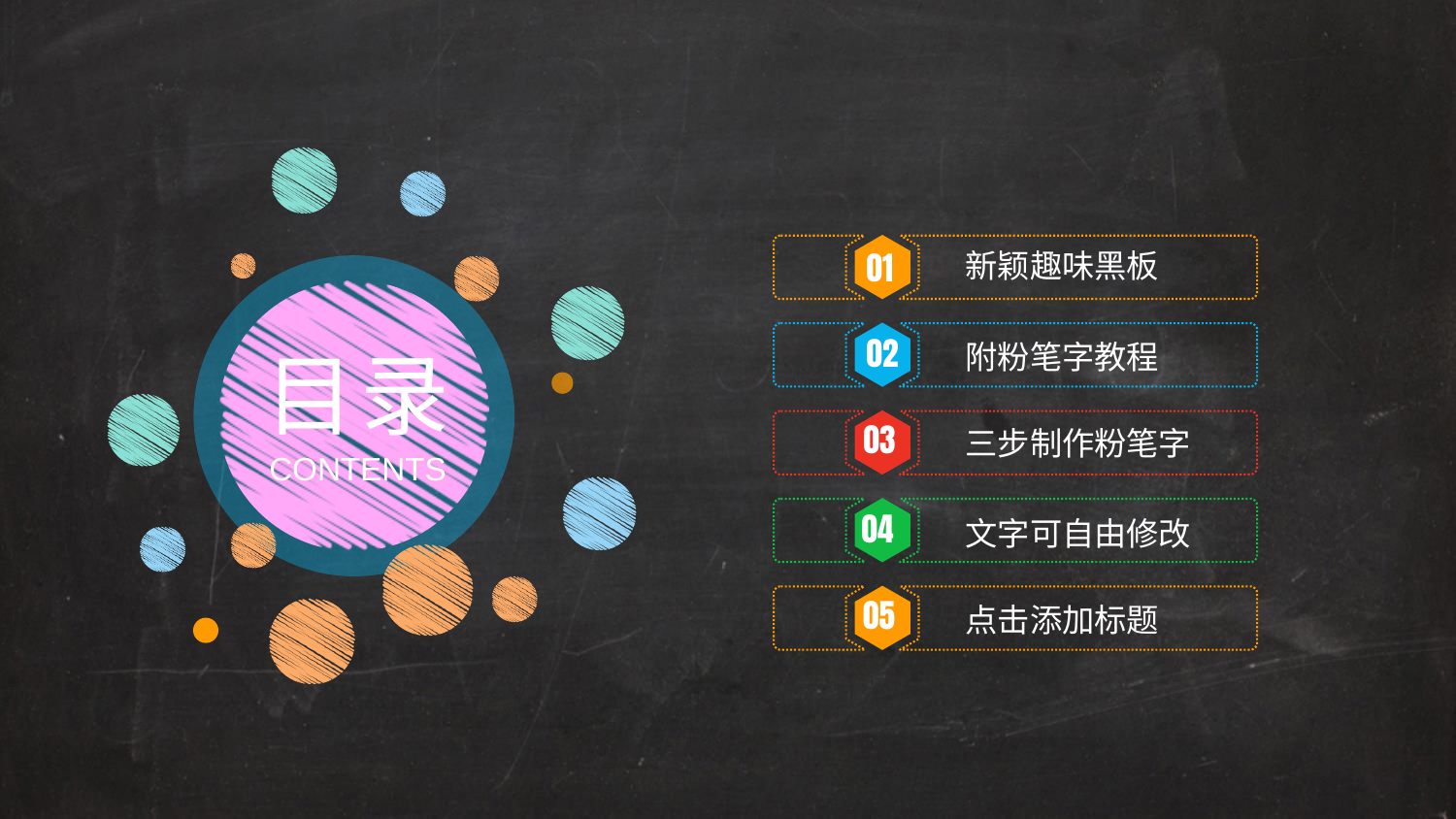

新颖趣味黑板
01

附粉笔字教程
02
目录

三步制作粉笔字
03
CONTENTS

04
文字可自由修改

05
点击添加标题